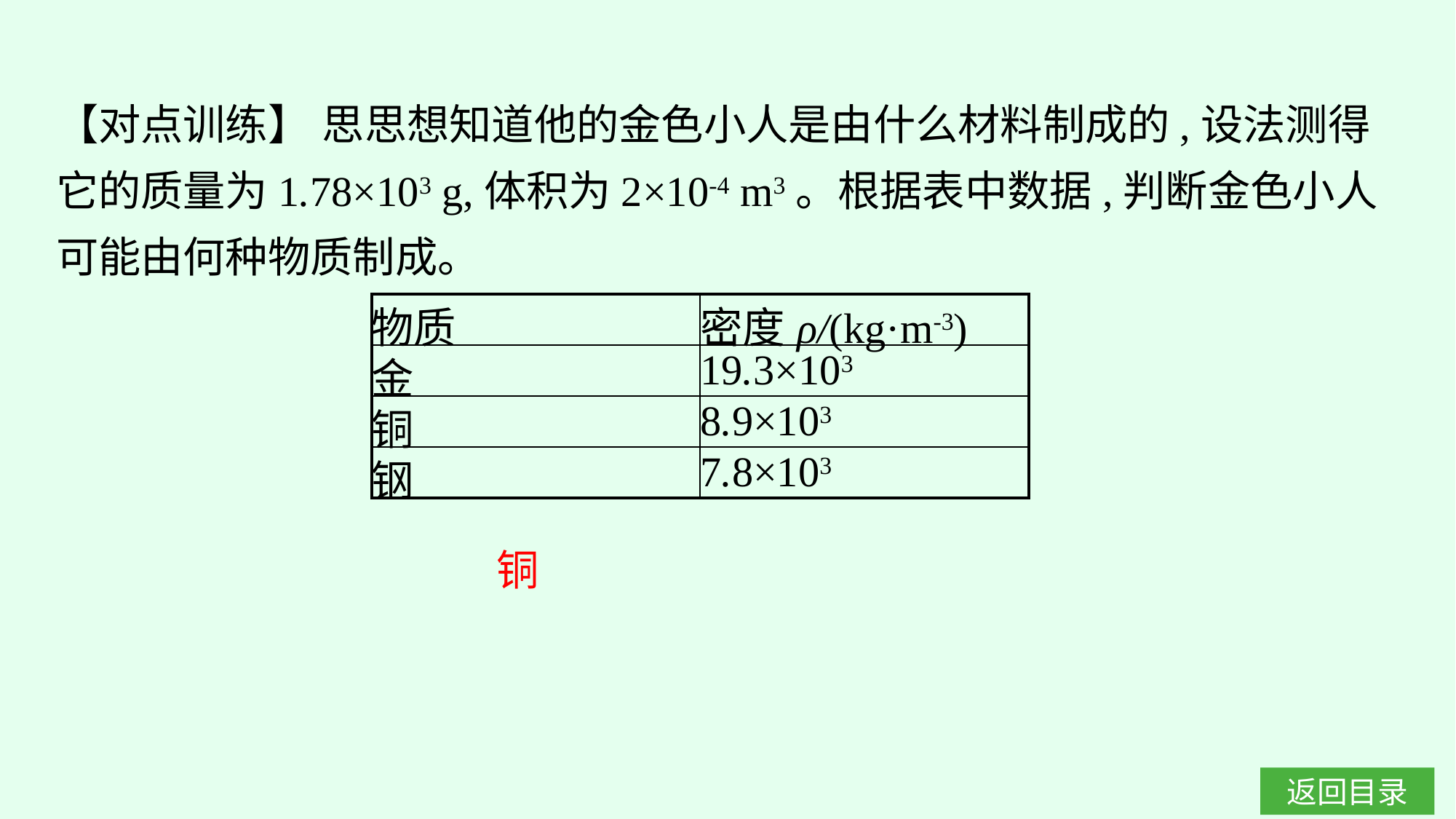

【对点训练】 思思想知道他的金色小人是由什么材料制成的,设法测得它的质量为1.78×103 g,体积为2×10-4 m3。根据表中数据,判断金色小人可能由何种物质制成。
| 物质 | 密度ρ/(kg·m-3) |
| --- | --- |
| 金 | 19.3×103 |
| 铜 | 8.9×103 |
| 钢 | 7.8×103 |
铜